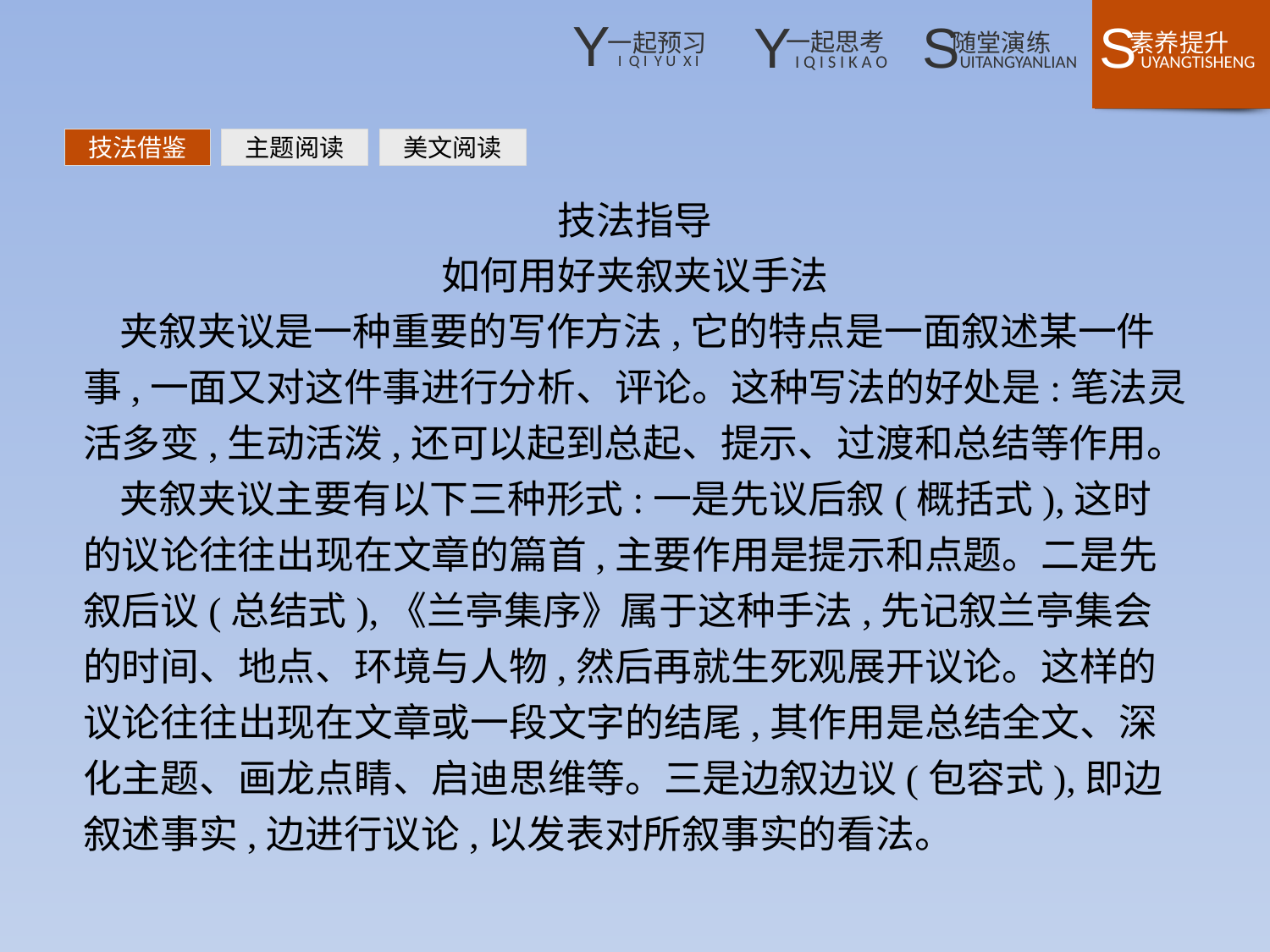

技法借鉴
主题阅读
美文阅读
技法指导
如何用好夹叙夹议手法
夹叙夹议是一种重要的写作方法,它的特点是一面叙述某一件事,一面又对这件事进行分析、评论。这种写法的好处是:笔法灵活多变,生动活泼,还可以起到总起、提示、过渡和总结等作用。
夹叙夹议主要有以下三种形式:一是先议后叙(概括式),这时的议论往往出现在文章的篇首,主要作用是提示和点题。二是先叙后议(总结式),《兰亭集序》属于这种手法,先记叙兰亭集会的时间、地点、环境与人物,然后再就生死观展开议论。这样的议论往往出现在文章或一段文字的结尾,其作用是总结全文、深化主题、画龙点睛、启迪思维等。三是边叙边议(包容式),即边叙述事实,边进行议论,以发表对所叙事实的看法。